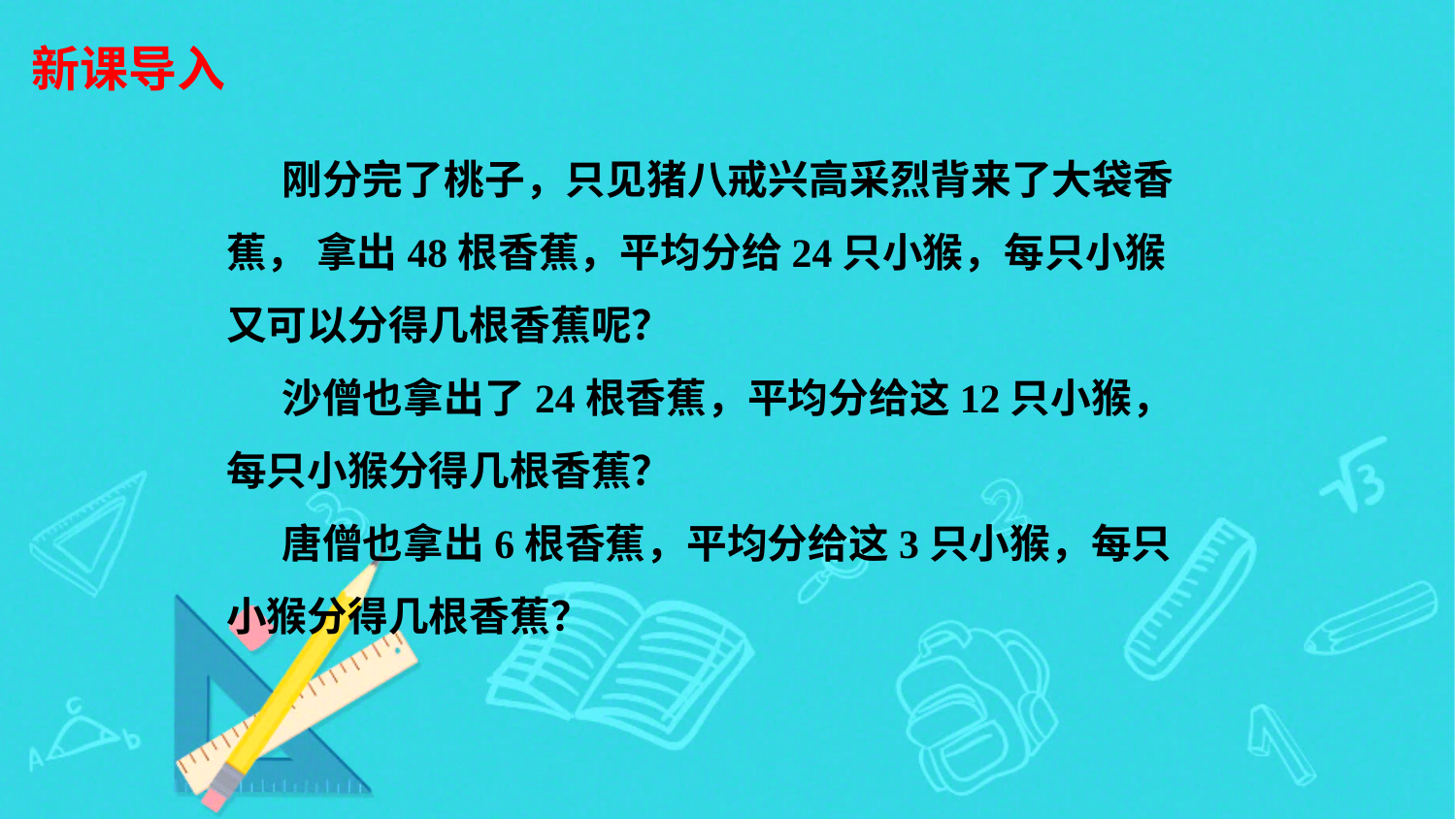

新课导入
     刚分完了桃子，只见猪八戒兴高采烈背来了大袋香蕉， 拿出48根香蕉，平均分给24只小猴，每只小猴又可以分得几根香蕉呢？
     沙僧也拿出了24根香蕉，平均分给这12只小猴，每只小猴分得几根香蕉？
     唐僧也拿出6根香蕉，平均分给这3只小猴，每只小猴分得几根香蕉？